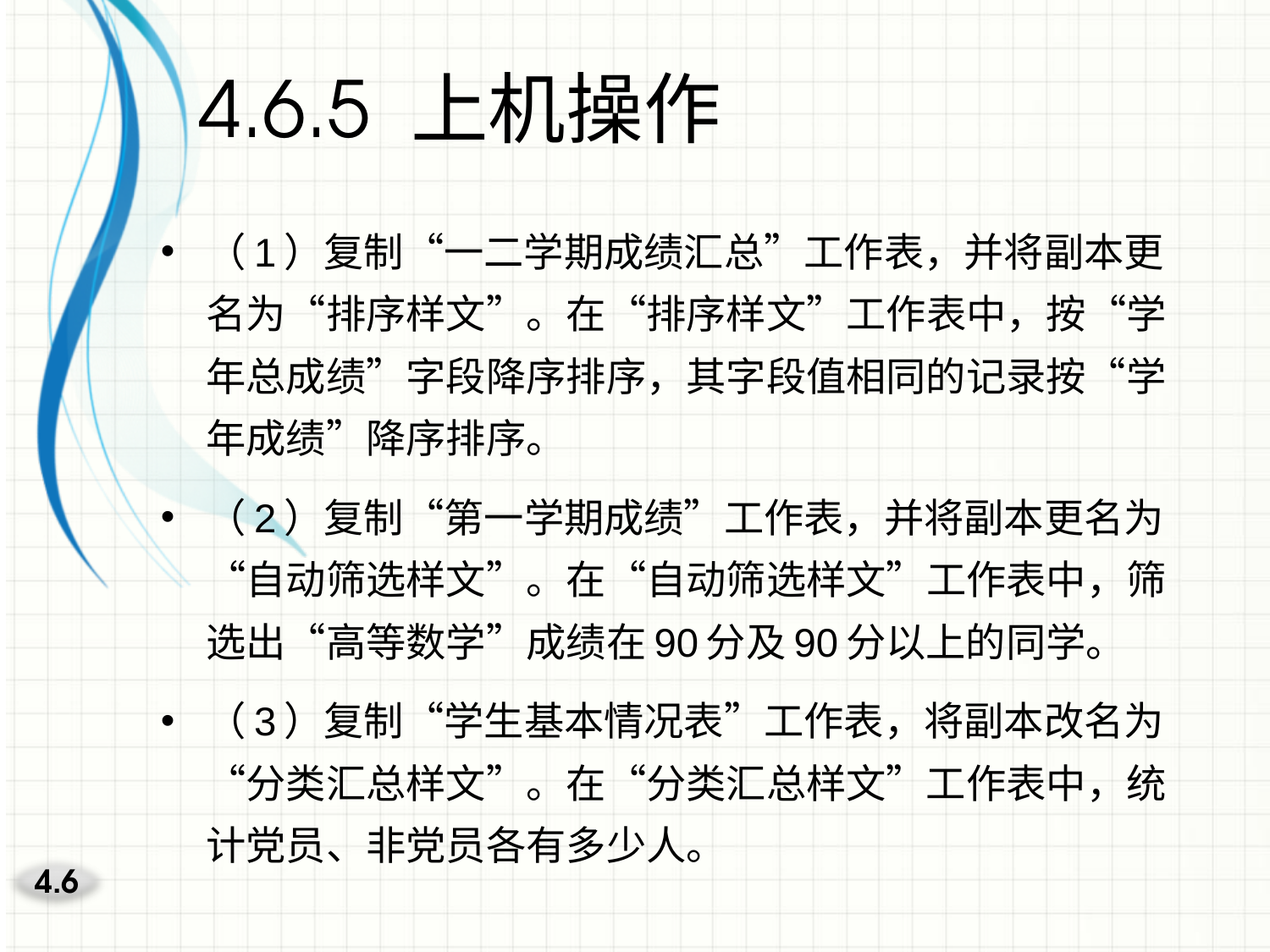

# 4.6.5 上机操作
（1）复制“一二学期成绩汇总”工作表，并将副本更名为“排序样文”。在“排序样文”工作表中，按“学年总成绩”字段降序排序，其字段值相同的记录按“学年成绩”降序排序。
（2）复制“第一学期成绩”工作表，并将副本更名为“自动筛选样文”。在“自动筛选样文”工作表中，筛选出“高等数学”成绩在90分及90分以上的同学。
（3）复制“学生基本情况表”工作表，将副本改名为“分类汇总样文”。在“分类汇总样文”工作表中，统计党员、非党员各有多少人。